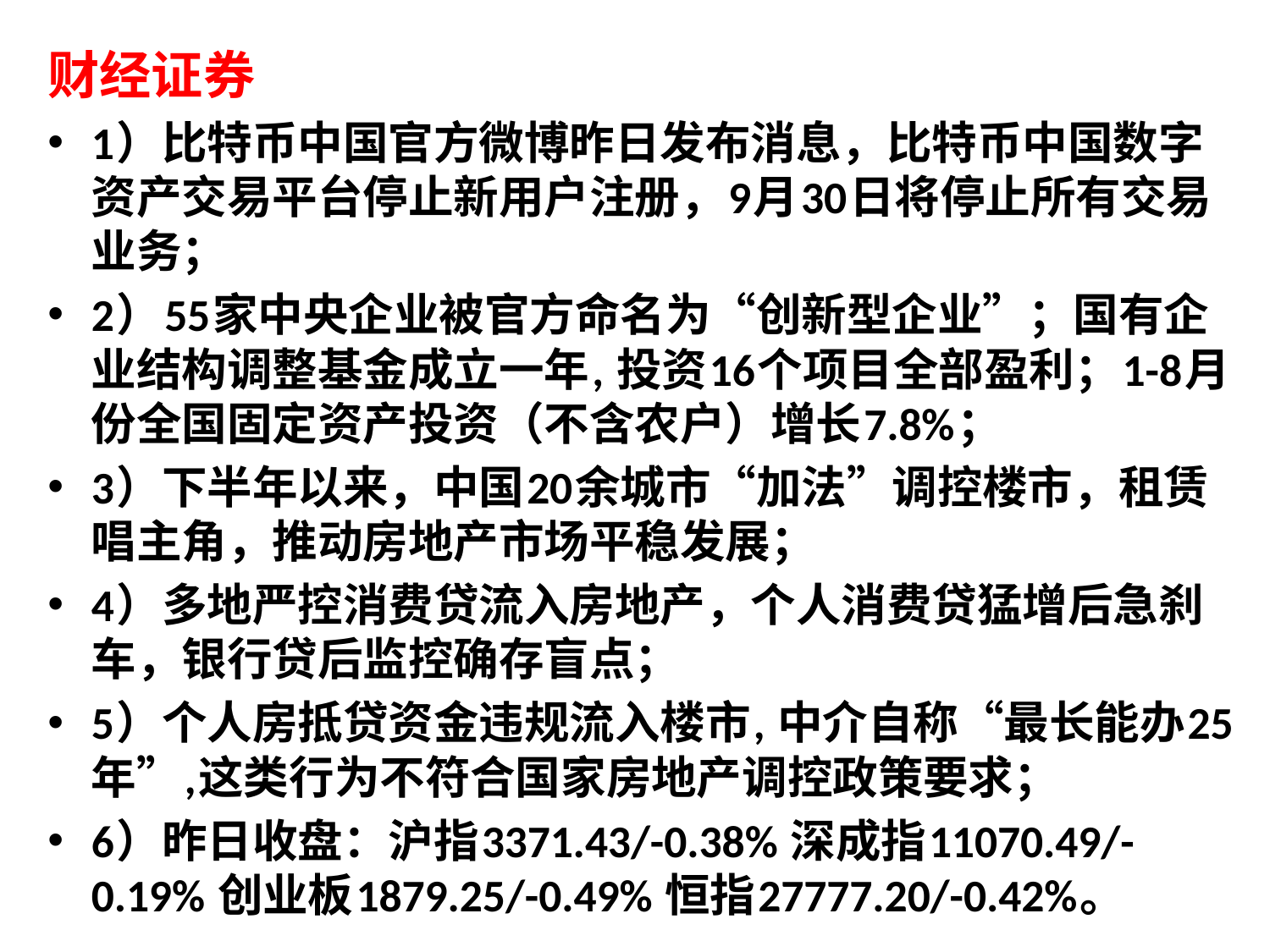

财经证券
1）比特币中国官方微博昨日发布消息，比特币中国数字资产交易平台停止新用户注册，9月30日将停止所有交易业务；
2）55家中央企业被官方命名为“创新型企业”；国有企业结构调整基金成立一年, 投资16个项目全部盈利；1-8月份全国固定资产投资（不含农户）增长7.8%；
3）下半年以来，中国20余城市“加法”调控楼市，租赁唱主角，推动房地产市场平稳发展；
4）多地严控消费贷流入房地产，个人消费贷猛增后急刹车，银行贷后监控确存盲点；
5）个人房抵贷资金违规流入楼市, 中介自称“最长能办25年”,这类行为不符合国家房地产调控政策要求；
6）昨日收盘：沪指3371.43/-0.38% 深成指11070.49/-0.19% 创业板1879.25/-0.49% 恒指27777.20/-0.42%。